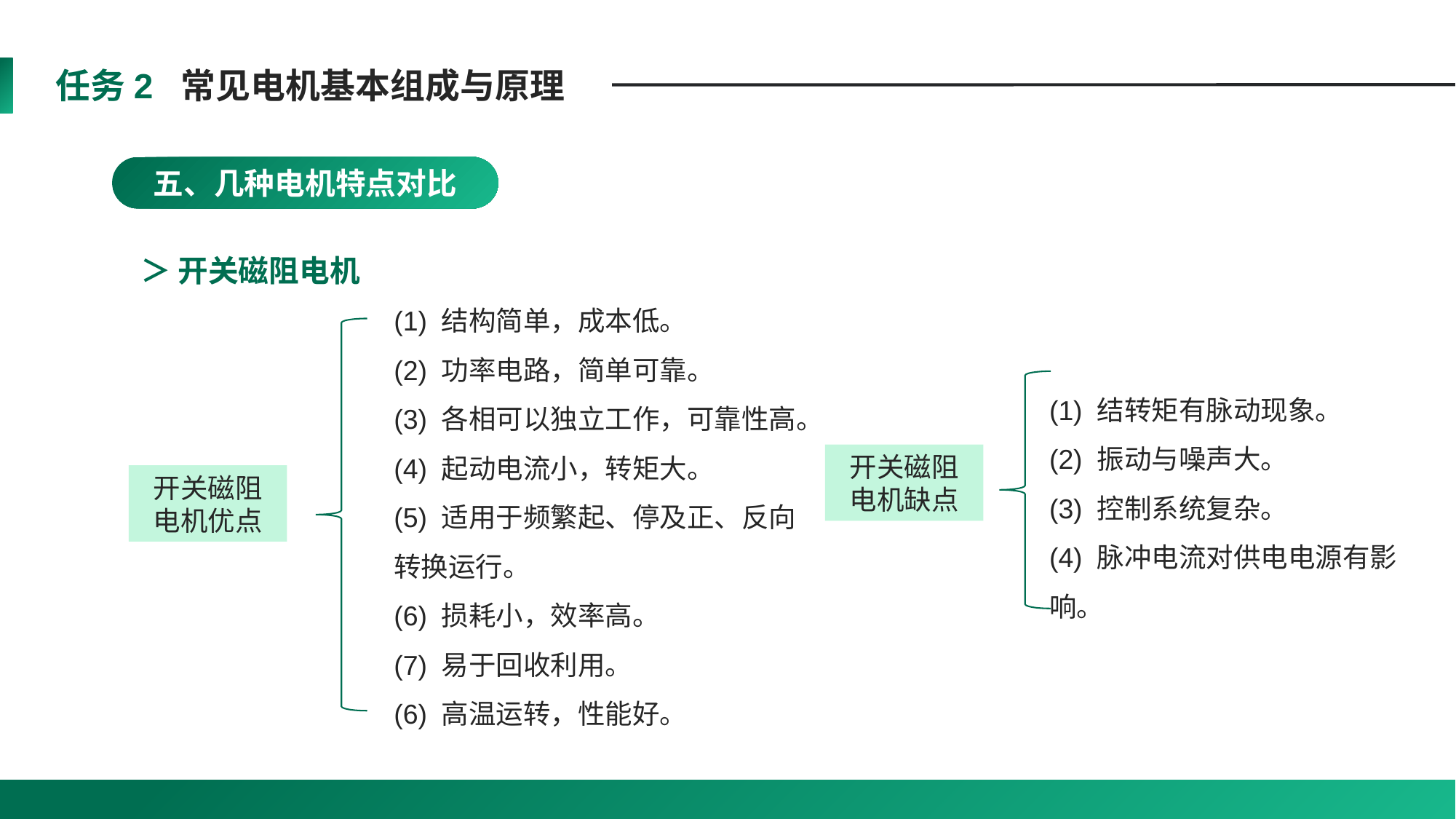

任务2  常见电机基本组成与原理
五、几种电机特点对比
＞ 开关磁阻电机
(1) 结构简单，成本低。
(2) 功率电路，简单可靠。
(3) 各相可以独立工作，可靠性高。
(4) 起动电流小，转矩大。
(5) 适用于频繁起、停及正、反向转换运行。
(6) 损耗小，效率高。
(7) 易于回收利用。
(6) 高温运转，性能好。

(1) 结转矩有脉动现象。
(2) 振动与噪声大。
(3) 控制系统复杂。
(4) 脉冲电流对供电电源有影响。
开关磁阻
电机缺点
开关磁阻
电机优点